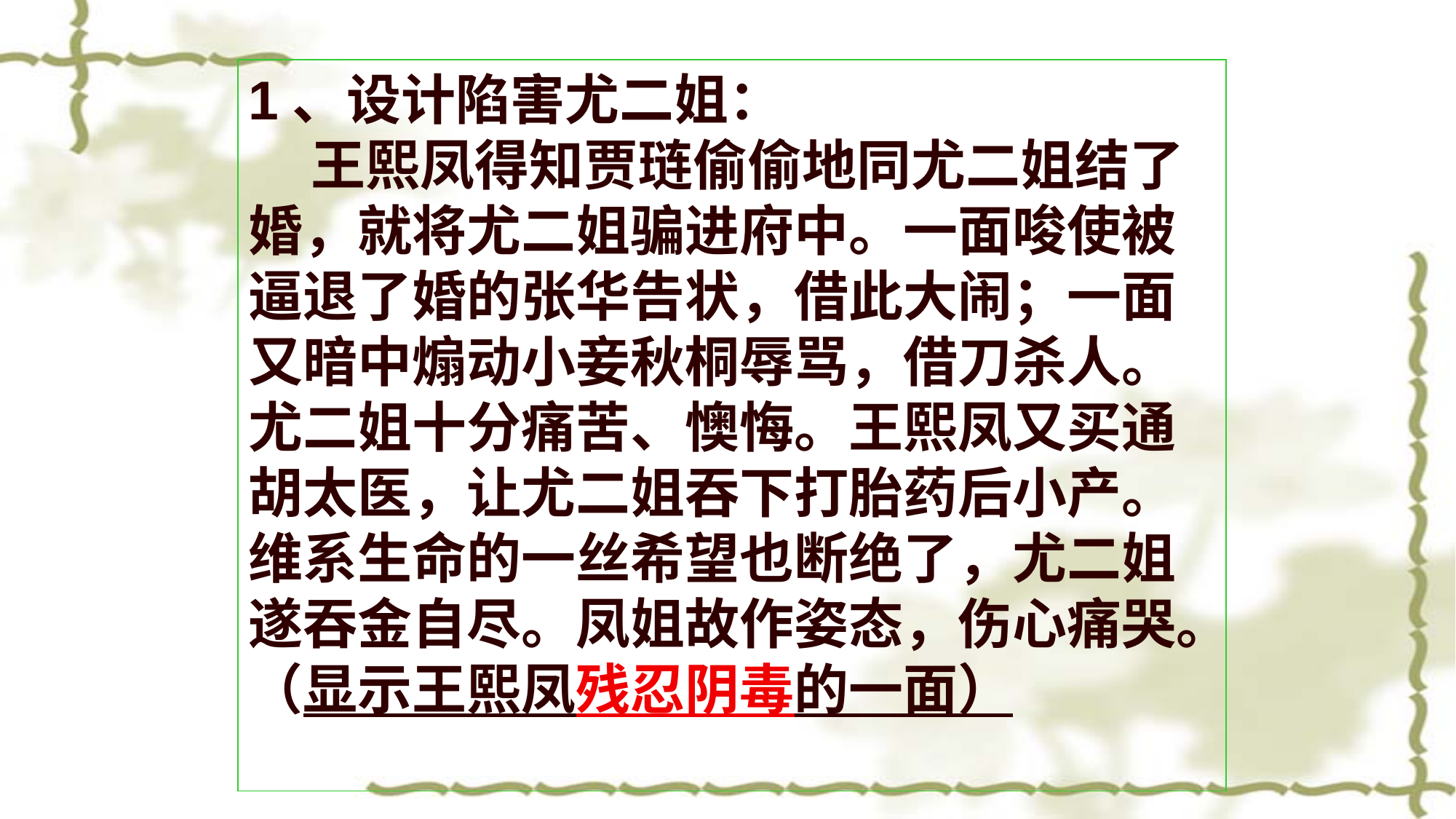

1、设计陷害尤二姐：
    王熙凤得知贾琏偷偷地同尤二姐结了婚，就将尤二姐骗进府中。一面唆使被逼退了婚的张华告状，借此大闹；一面又暗中煽动小妾秋桐辱骂，借刀杀人。尤二姐十分痛苦、懊悔。王熙凤又买通胡太医，让尤二姐吞下打胎药后小产。维系生命的一丝希望也断绝了，尤二姐遂吞金自尽。凤姐故作姿态，伤心痛哭。（显示王熙凤残忍阴毒的一面）